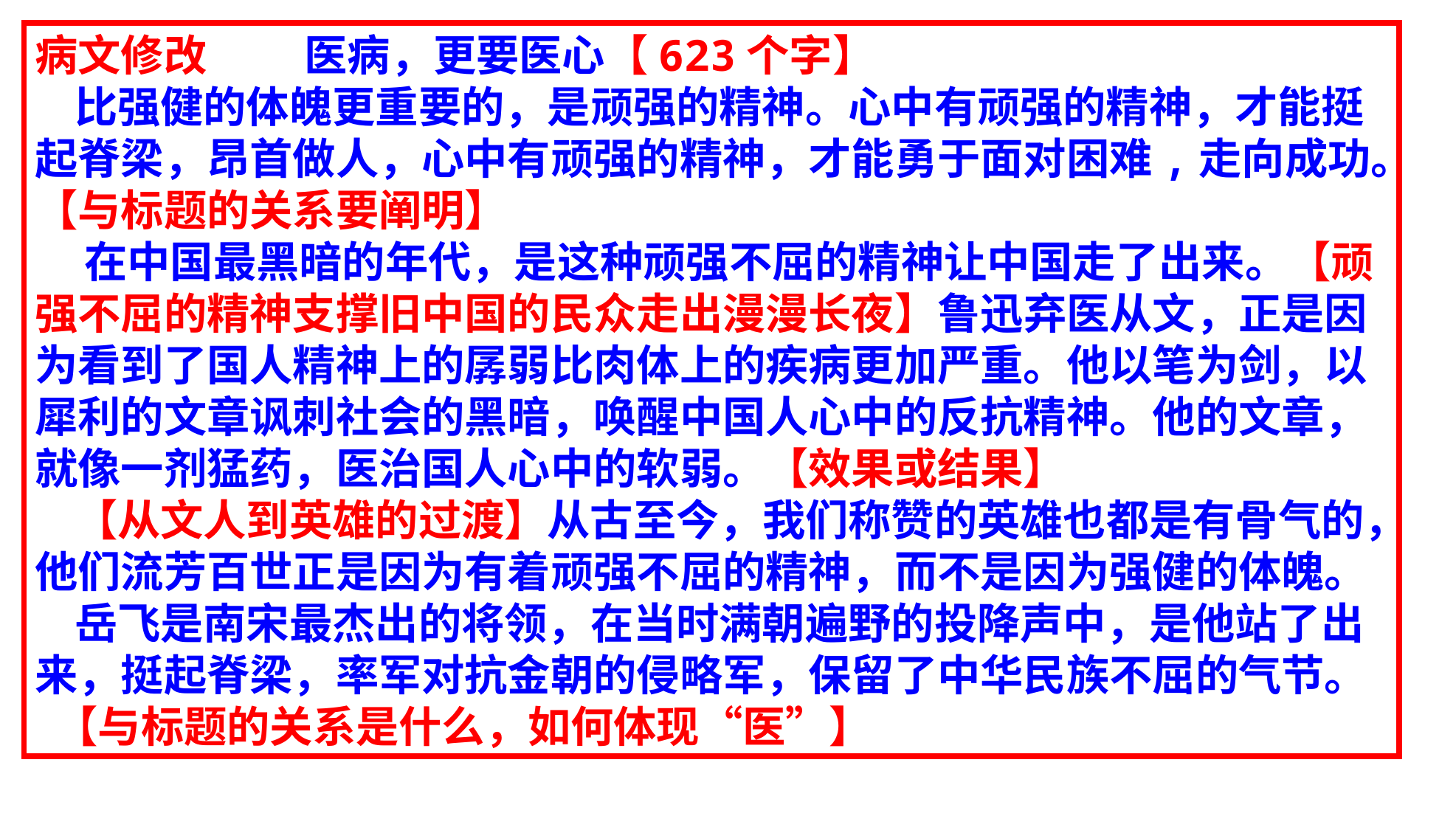

病文修改          医病，更要医心【623个字】
   比强健的体魄更重要的，是顽强的精神。心中有顽强的精神，才能挺起脊梁，昂首做人，心中有顽强的精神，才能勇于面对困难,走向成功。【与标题的关系要阐明】
    在中国最黑暗的年代，是这种顽强不屈的精神让中国走了出来。【顽强不屈的精神支撑旧中国的民众走出漫漫长夜】鲁迅弃医从文，正是因为看到了国人精神上的孱弱比肉体上的疾病更加严重。他以笔为剑，以犀利的文章讽刺社会的黑暗，唤醒中国人心中的反抗精神。他的文章，就像一剂猛药，医治国人心中的软弱。【效果或结果】
   【从文人到英雄的过渡】从古至今，我们称赞的英雄也都是有骨气的，他们流芳百世正是因为有着顽强不屈的精神，而不是因为强健的体魄。
   岳飞是南宋最杰出的将领，在当时满朝遍野的投降声中，是他站了出来，挺起脊梁，率军对抗金朝的侵略军，保留了中华民族不屈的气节。
 【与标题的关系是什么，如何体现“医”】